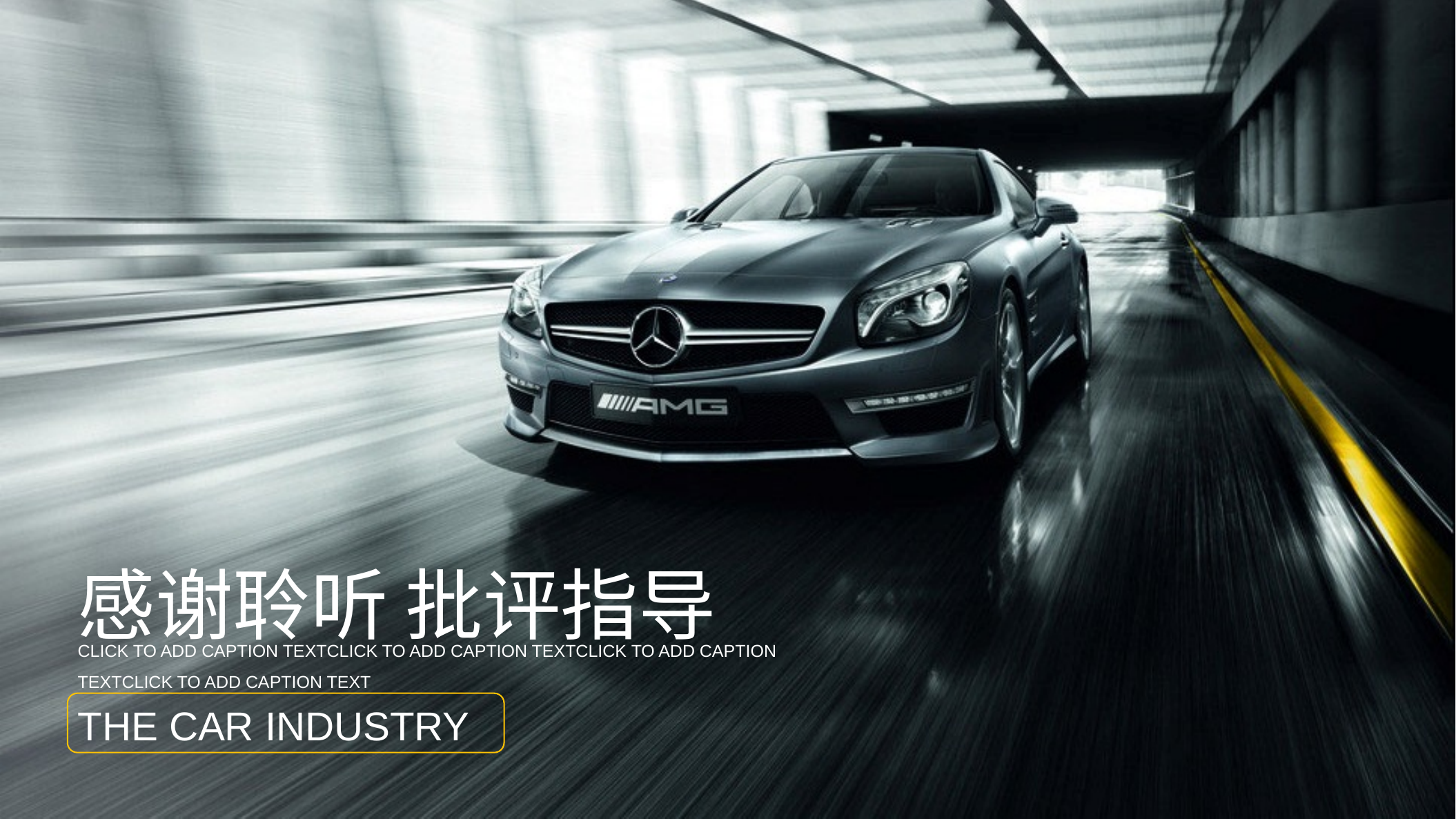

感谢聆听 批评指导
CLICK TO ADD CAPTION TEXTCLICK TO ADD CAPTION TEXTCLICK TO ADD CAPTION TEXTCLICK TO ADD CAPTION TEXT

THE CAR INDUSTRY